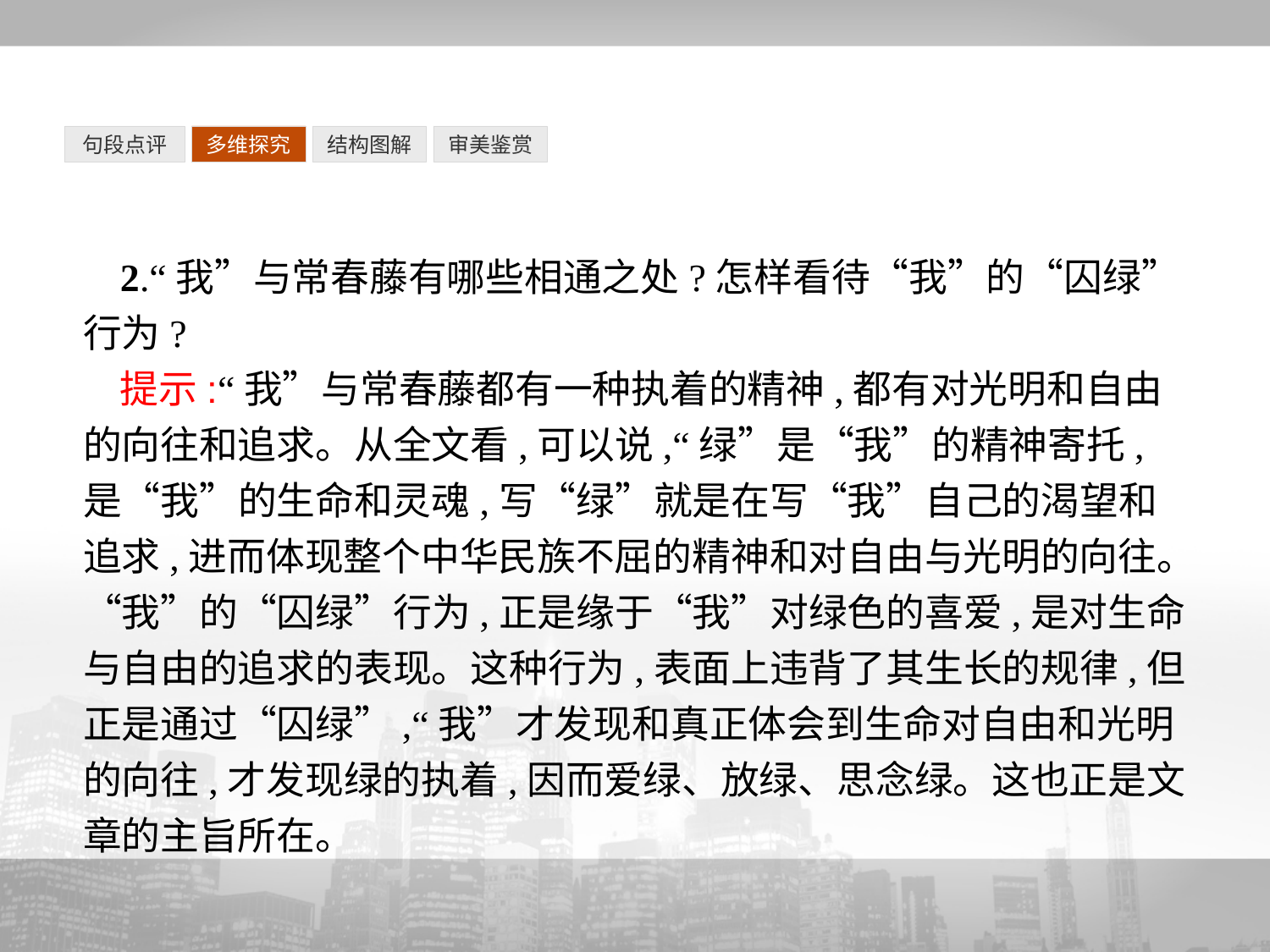

句段点评
多维探究
结构图解
审美鉴赏
2.“我”与常春藤有哪些相通之处?怎样看待“我”的“囚绿”行为?
提示:“我”与常春藤都有一种执着的精神,都有对光明和自由的向往和追求。从全文看,可以说,“绿”是“我”的精神寄托,是“我”的生命和灵魂,写“绿”就是在写“我”自己的渴望和追求,进而体现整个中华民族不屈的精神和对自由与光明的向往。“我”的“囚绿”行为,正是缘于“我”对绿色的喜爱,是对生命与自由的追求的表现。这种行为,表面上违背了其生长的规律,但正是通过“囚绿”,“我”才发现和真正体会到生命对自由和光明的向往,才发现绿的执着,因而爱绿、放绿、思念绿。这也正是文章的主旨所在。